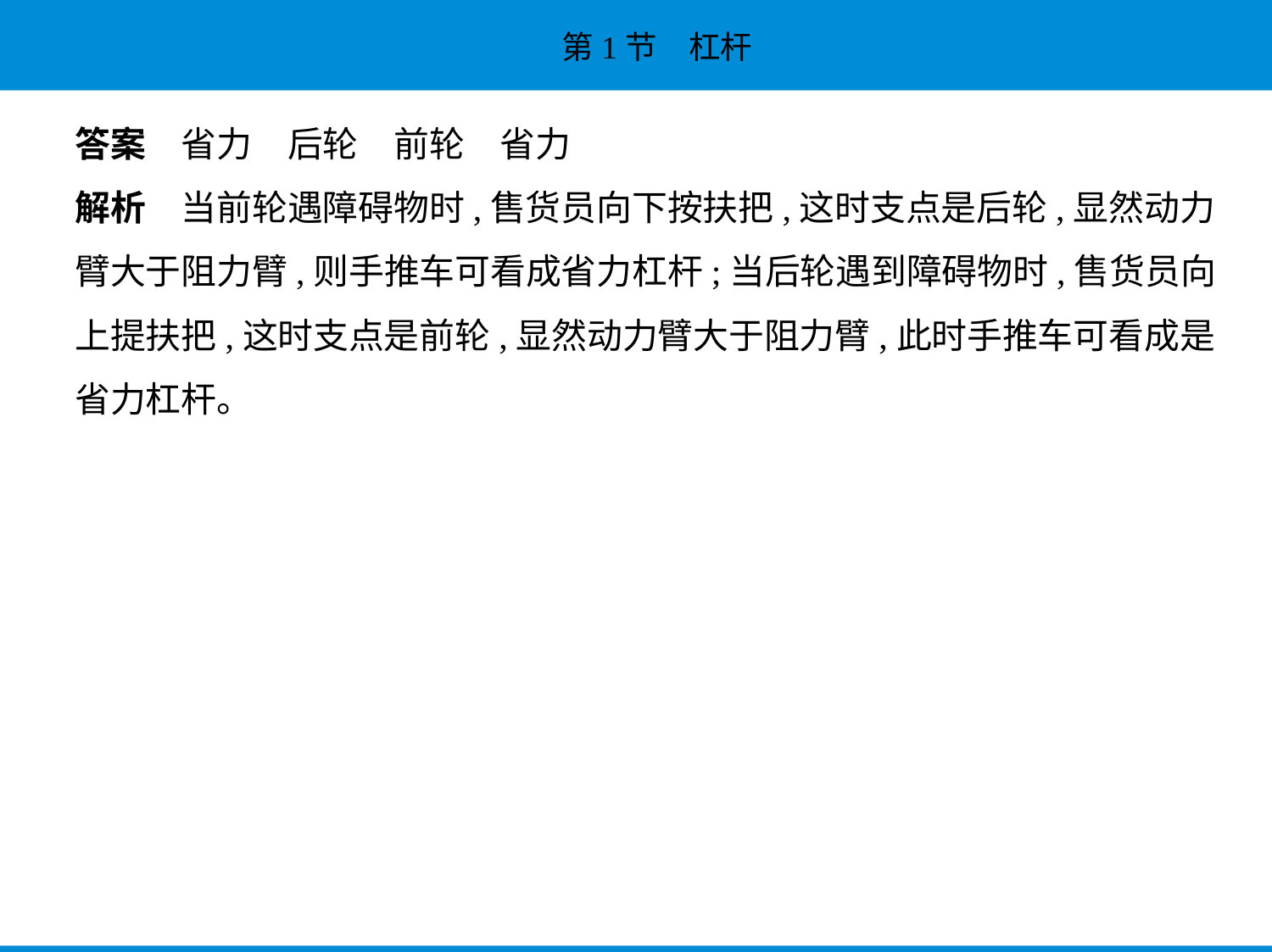

答案　省力　后轮　前轮　省力
解析　当前轮遇障碍物时,售货员向下按扶把,这时支点是后轮,显然动力
臂大于阻力臂,则手推车可看成省力杠杆;当后轮遇到障碍物时,售货员向
上提扶把,这时支点是前轮,显然动力臂大于阻力臂,此时手推车可看成是
省力杠杆。